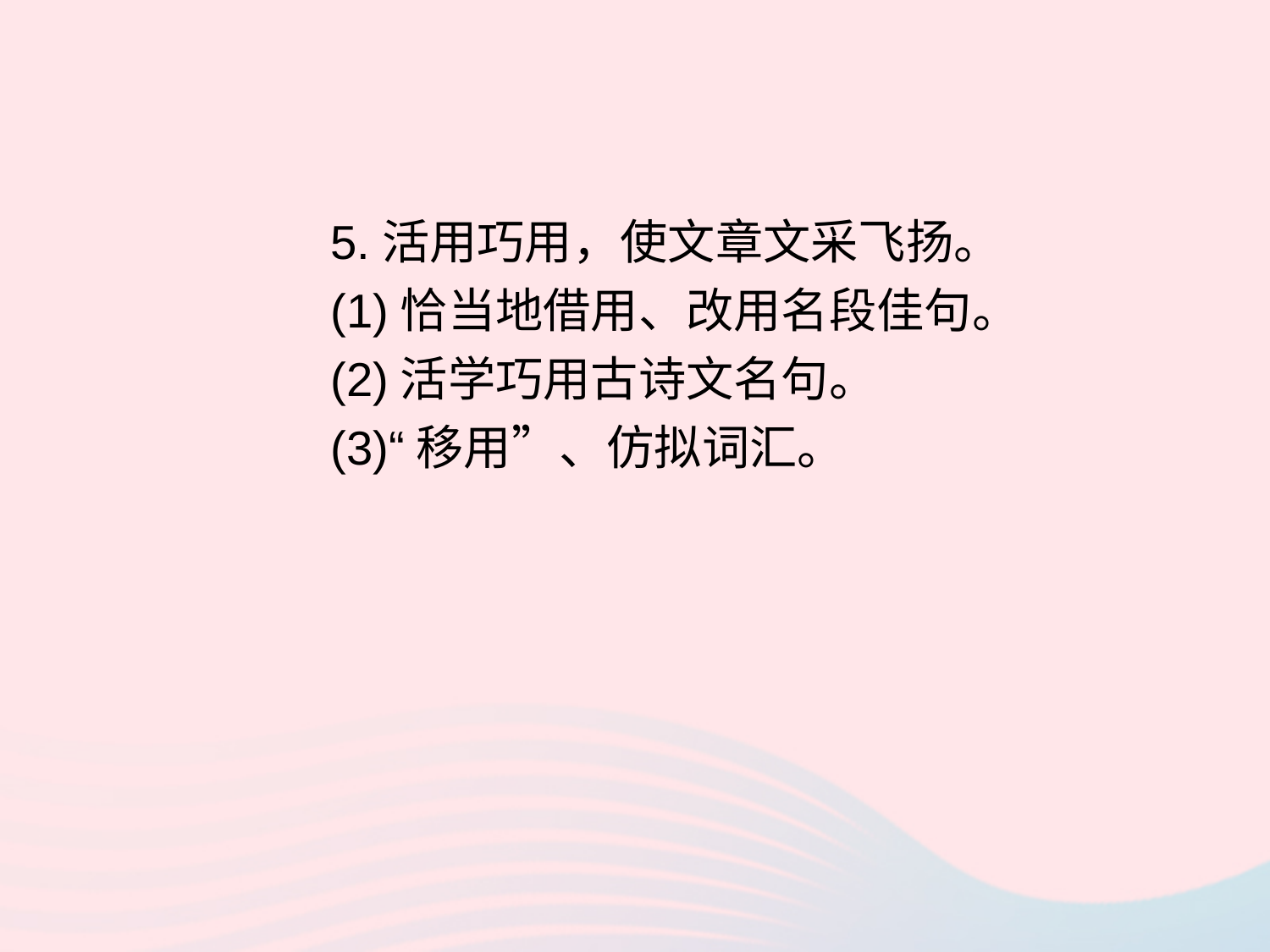

5.活用巧用，使文章文采飞扬。
	(1)恰当地借用、改用名段佳句。
	(2)活学巧用古诗文名句。
	(3)“移用”、仿拟词汇。